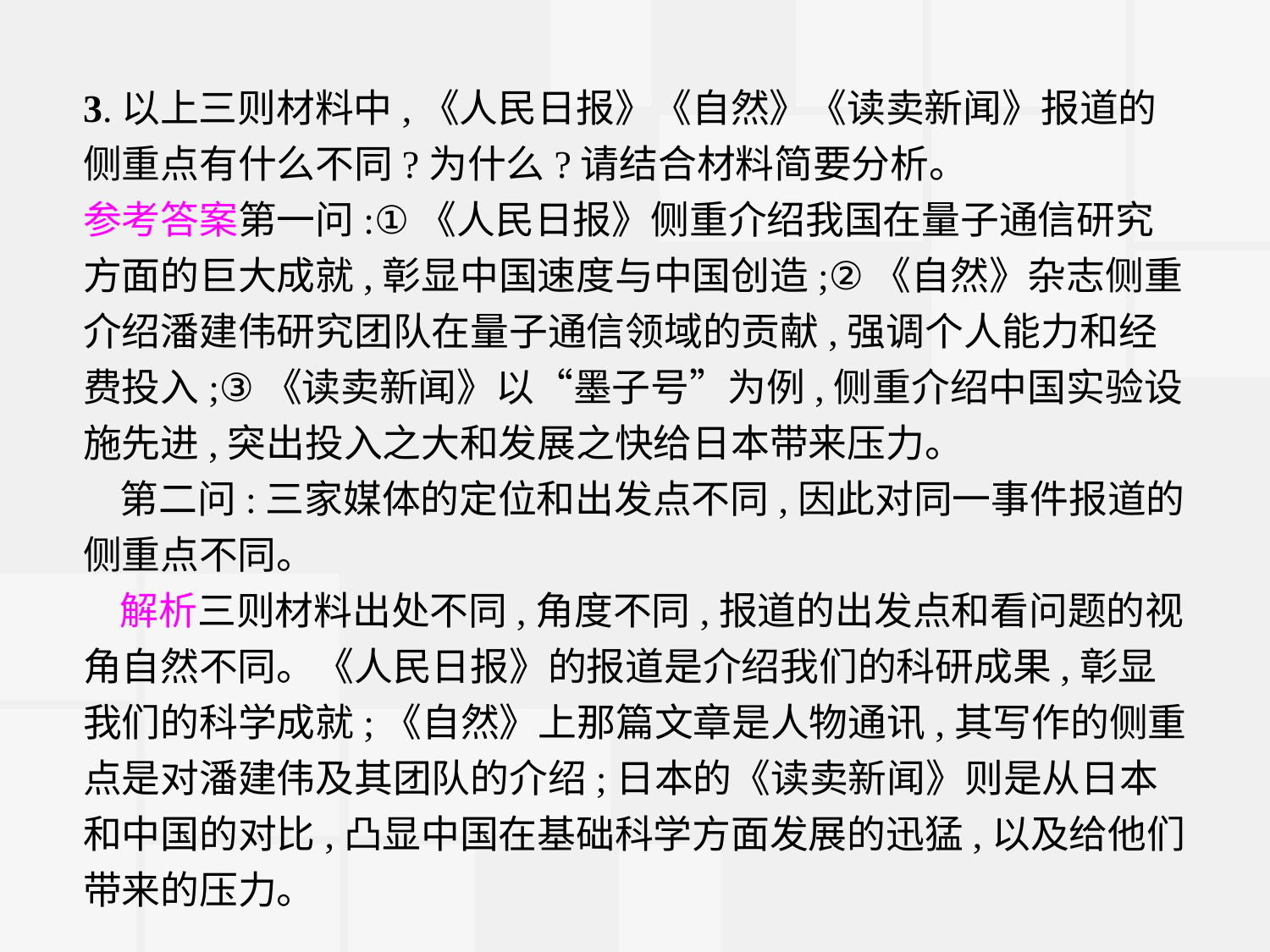

3.以上三则材料中,《人民日报》《自然》《读卖新闻》报道的侧重点有什么不同?为什么?请结合材料简要分析。
参考答案第一问:①《人民日报》侧重介绍我国在量子通信研究方面的巨大成就,彰显中国速度与中国创造;②《自然》杂志侧重介绍潘建伟研究团队在量子通信领域的贡献,强调个人能力和经费投入;③《读卖新闻》以“墨子号”为例,侧重介绍中国实验设施先进,突出投入之大和发展之快给日本带来压力。
第二问:三家媒体的定位和出发点不同,因此对同一事件报道的侧重点不同。
解析三则材料出处不同,角度不同,报道的出发点和看问题的视角自然不同。《人民日报》的报道是介绍我们的科研成果,彰显我们的科学成就;《自然》上那篇文章是人物通讯,其写作的侧重点是对潘建伟及其团队的介绍;日本的《读卖新闻》则是从日本和中国的对比,凸显中国在基础科学方面发展的迅猛,以及给他们带来的压力。